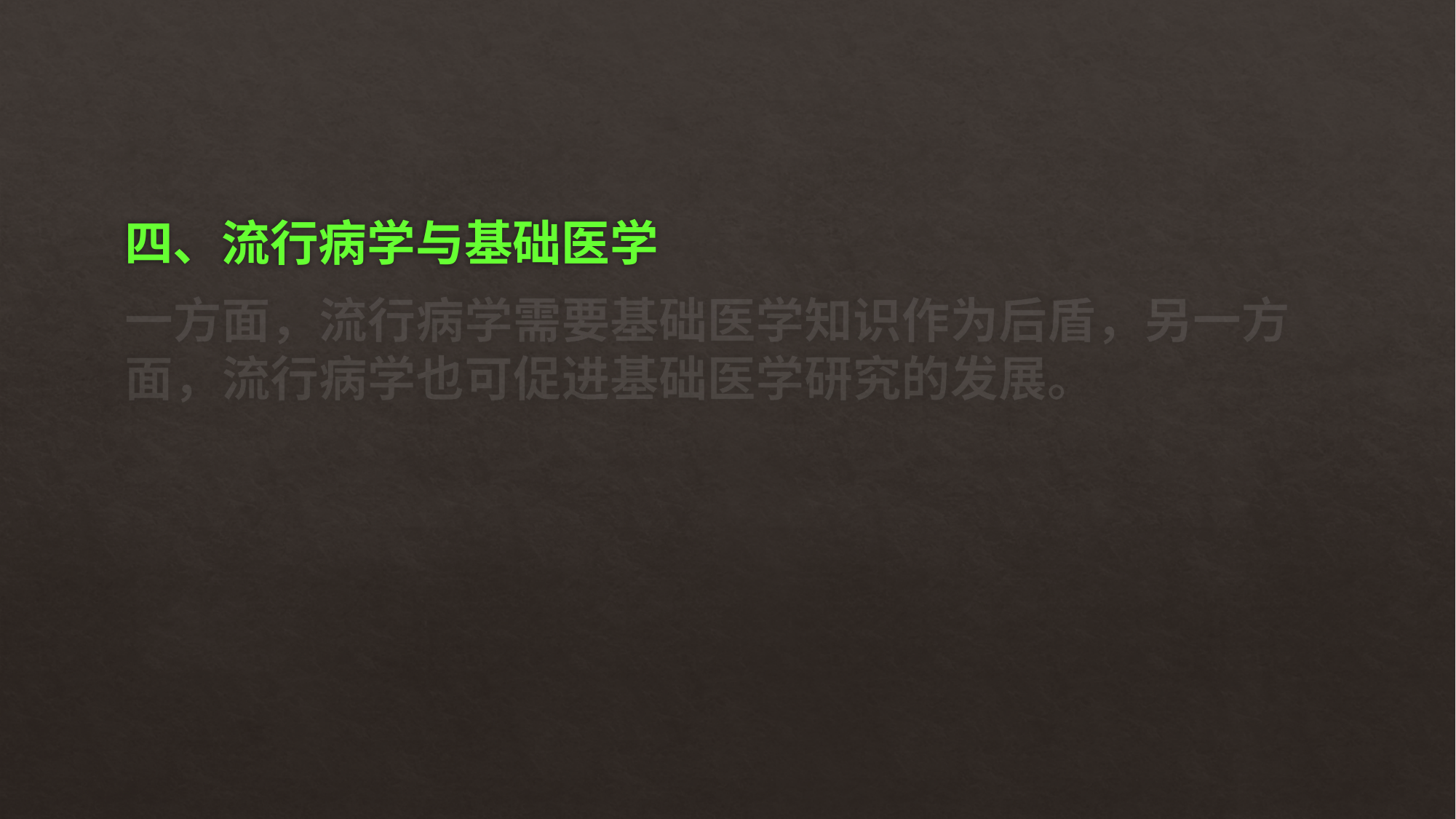

#
四、流行病学与基础医学
一方面，流行病学需要基础医学知识作为后盾，另一方面，流行病学也可促进基础医学研究的发展。